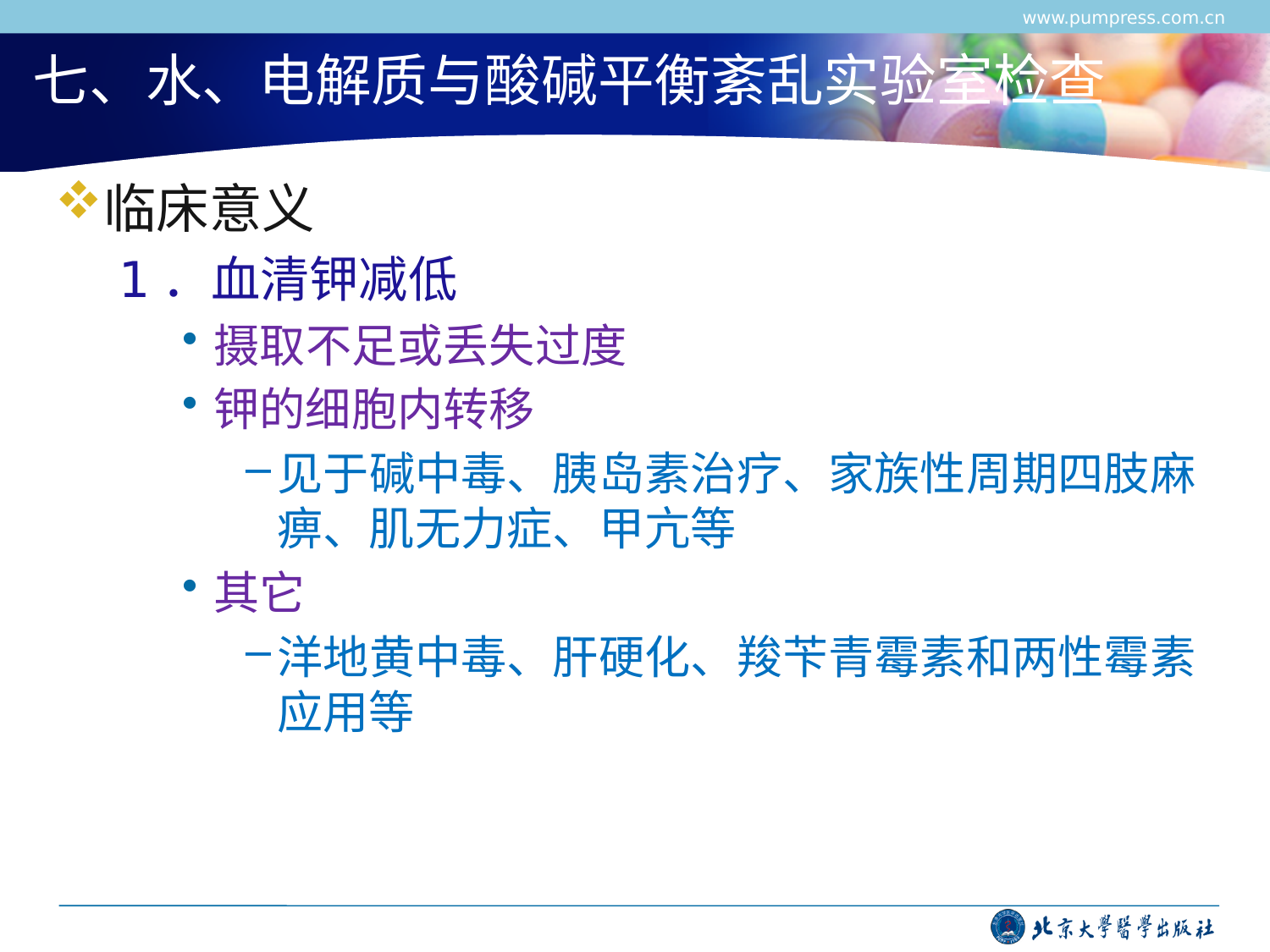

www.pumpress.com.cn
# 七、水、电解质与酸碱平衡紊乱实验室检查
临床意义
1．血清钾减低
摄取不足或丢失过度
钾的细胞内转移
见于碱中毒、胰岛素治疗、家族性周期四肢麻痹、肌无力症、甲亢等
其它
洋地黄中毒、肝硬化、羧苄青霉素和两性霉素应用等